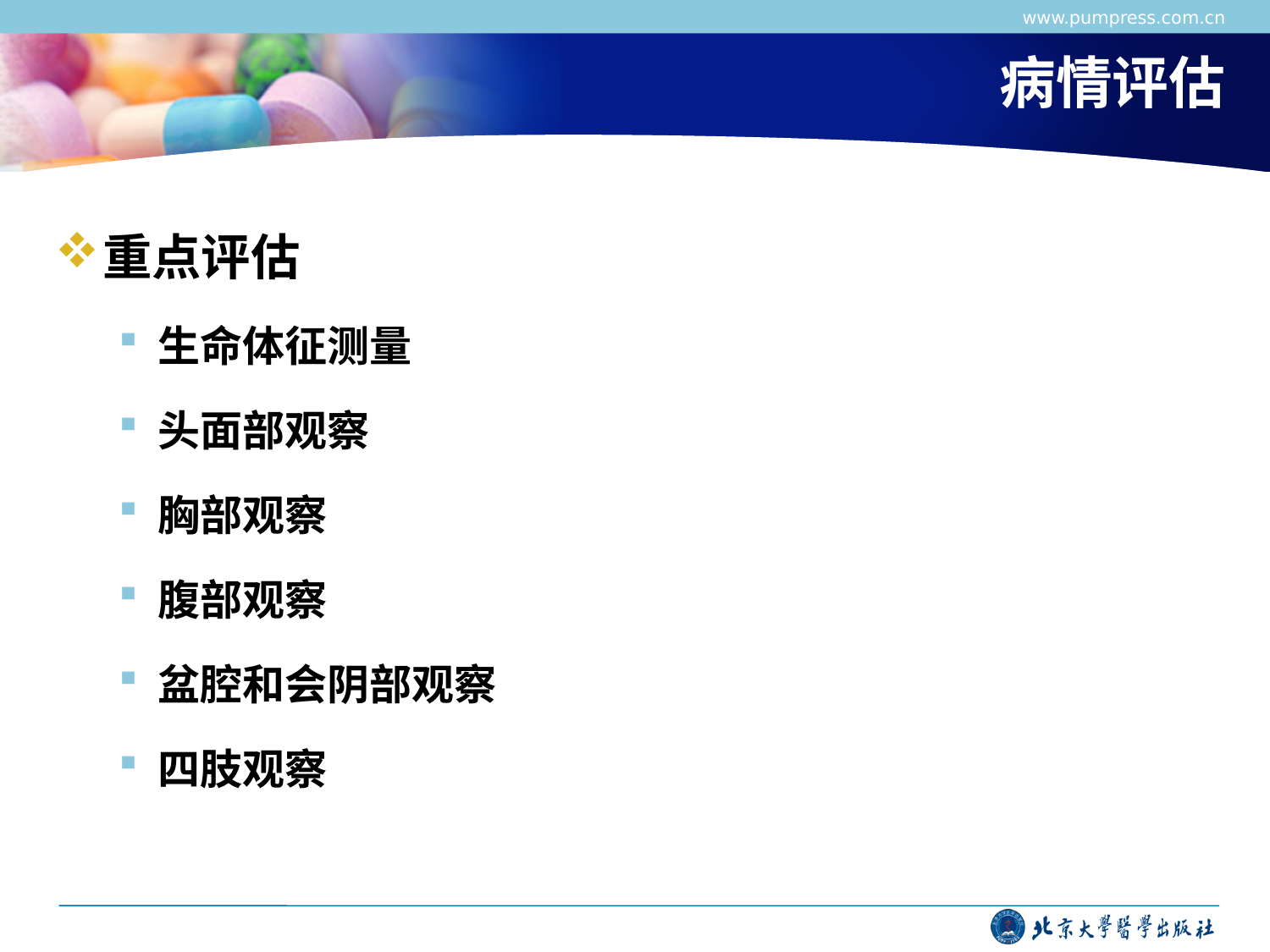

www.pumpress.com.cn
# 病情评估
重点评估
生命体征测量
头面部观察
胸部观察
腹部观察
盆腔和会阴部观察
四肢观察